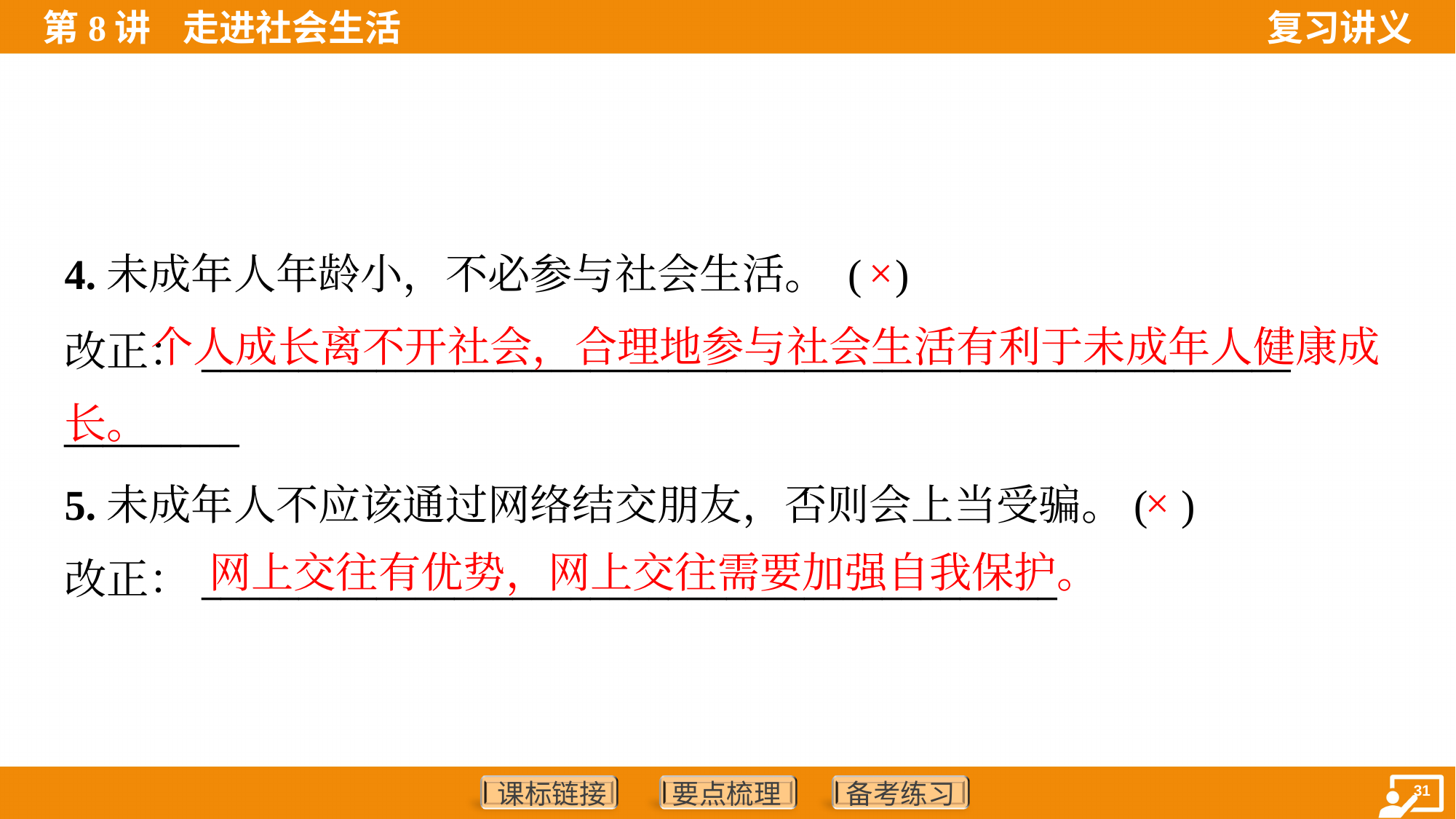

4.未成年人年龄小，不必参与社会生活。 (   )
改正：________________________________________________________
_________
×
       个人成长离不开社会，合理地参与社会生活有利于未成年人健康成长。
5.未成年人不应该通过网络结交朋友，否则会上当受骗。(   )
改正：____________________________________________
×
网上交往有优势，网上交往需要加强自我保护。